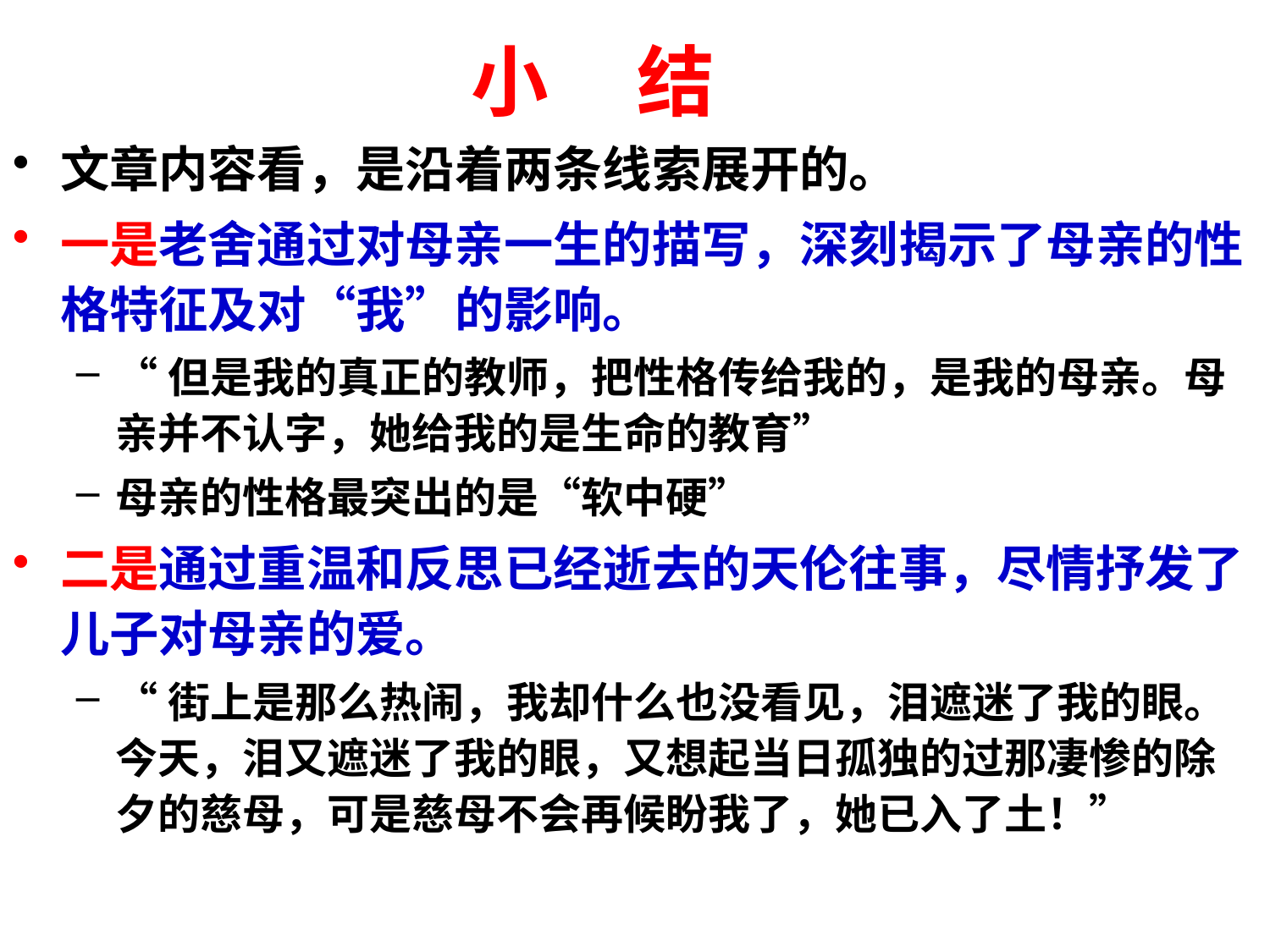

小     结
文章内容看，是沿着两条线索展开的。
一是老舍通过对母亲一生的描写，深刻揭示了母亲的性格特征及对“我”的影响。
“但是我的真正的教师，把性格传给我的，是我的母亲。母亲并不认字，她给我的是生命的教育”
母亲的性格最突出的是“软中硬”
二是通过重温和反思已经逝去的天伦往事，尽情抒发了儿子对母亲的爱。
“街上是那么热闹，我却什么也没看见，泪遮迷了我的眼。今天，泪又遮迷了我的眼，又想起当日孤独的过那凄惨的除夕的慈母，可是慈母不会再候盼我了，她已入了土！”